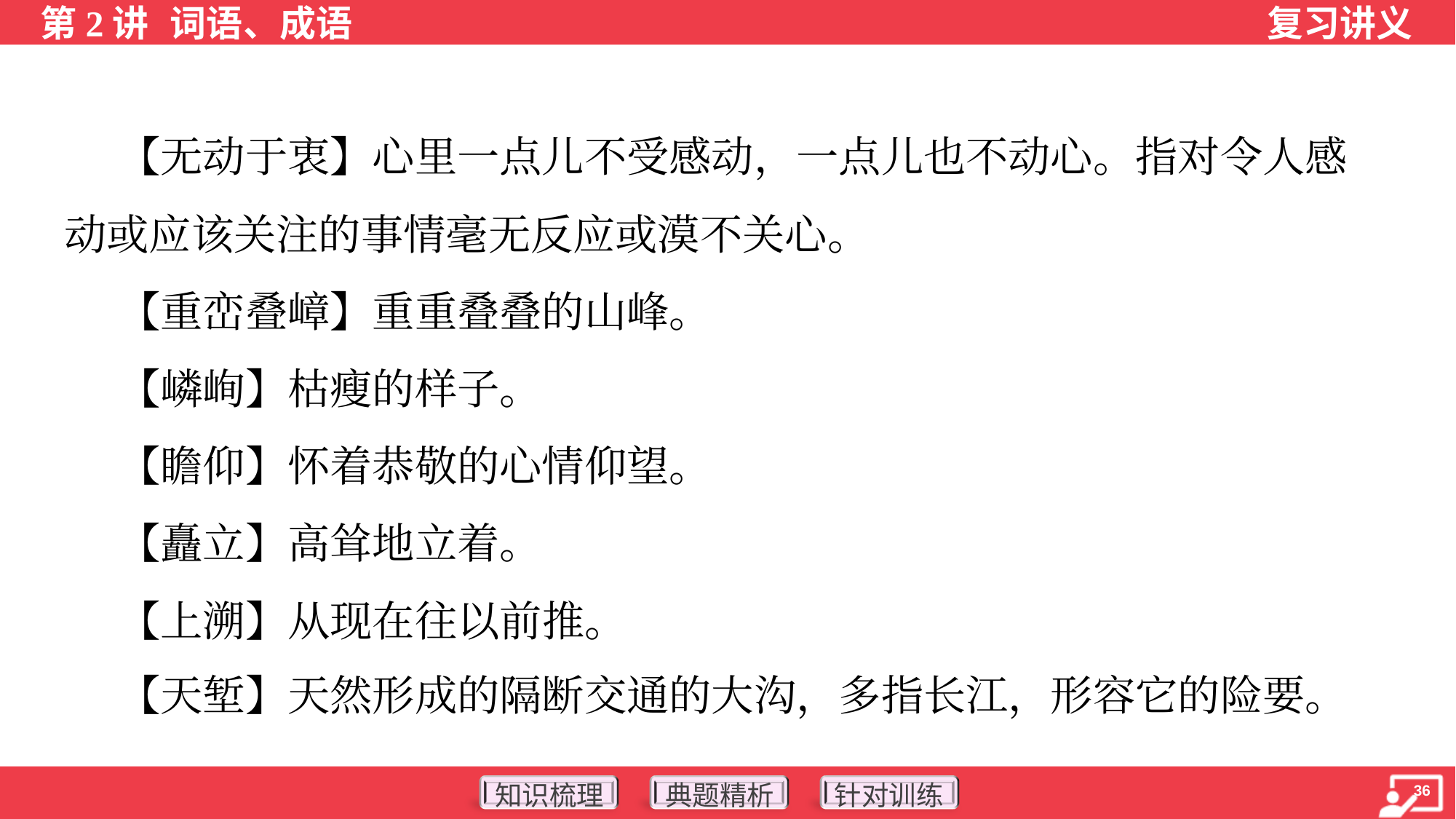

【无动于衷】心里一点儿不受感动，一点儿也不动心。指对令人感
动或应该关注的事情毫无反应或漠不关心。
    【重峦叠嶂】重重叠叠的山峰。
    【嶙峋】枯瘦的样子。
    【瞻仰】怀着恭敬的心情仰望。
    【矗立】高耸地立着。
    【上溯】从现在往以前推。
    【天堑】天然形成的隔断交通的大沟，多指长江，形容它的险要。